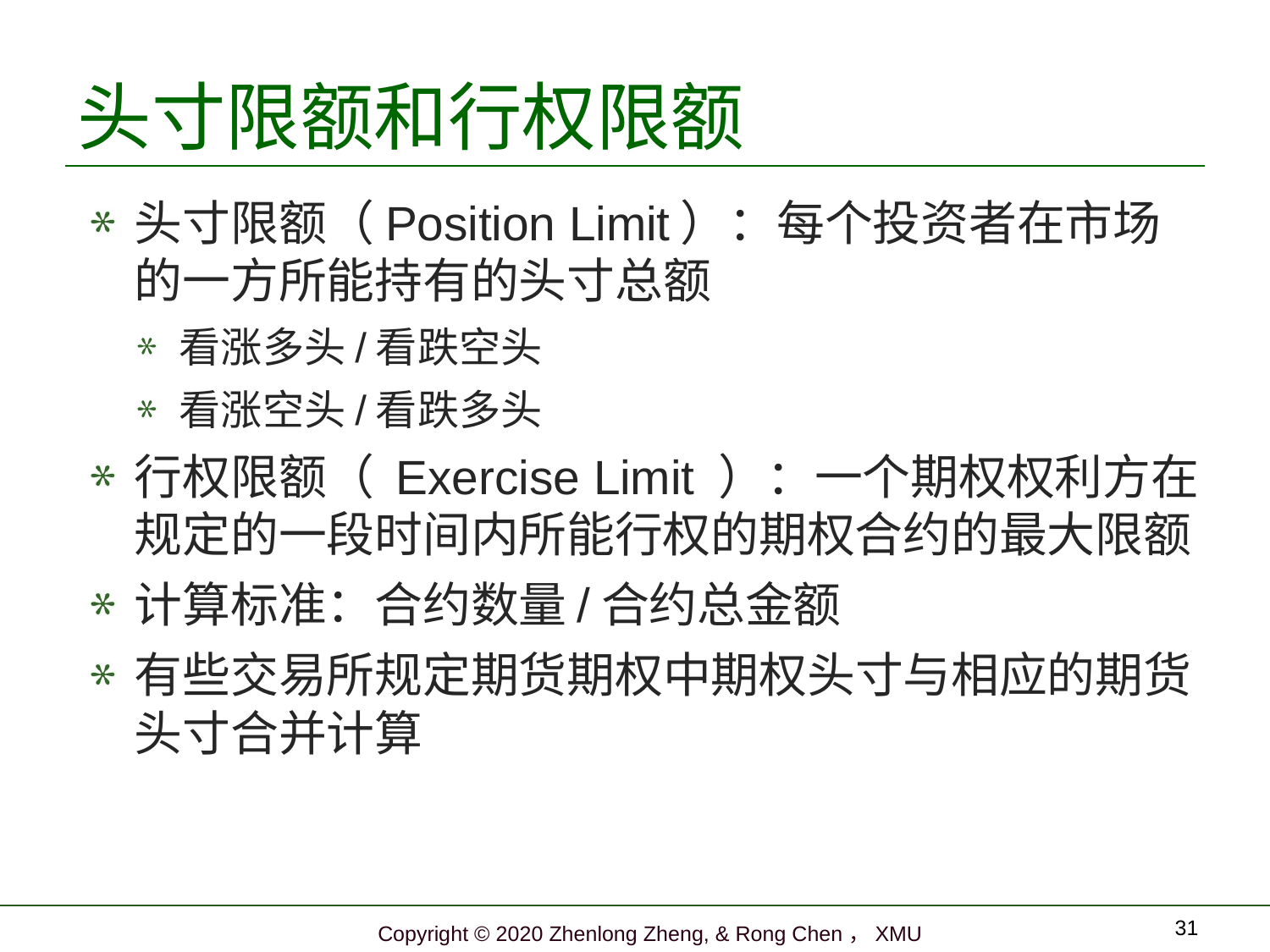

# 头寸限额和行权限额
头寸限额（Position Limit）：每个投资者在市场的一方所能持有的头寸总额
看涨多头/看跌空头
看涨空头/看跌多头
行权限额（ Exercise Limit ）：一个期权权利方在规定的一段时间内所能行权的期权合约的最大限额
计算标准：合约数量/合约总金额
有些交易所规定期货期权中期权头寸与相应的期货头寸合并计算
31